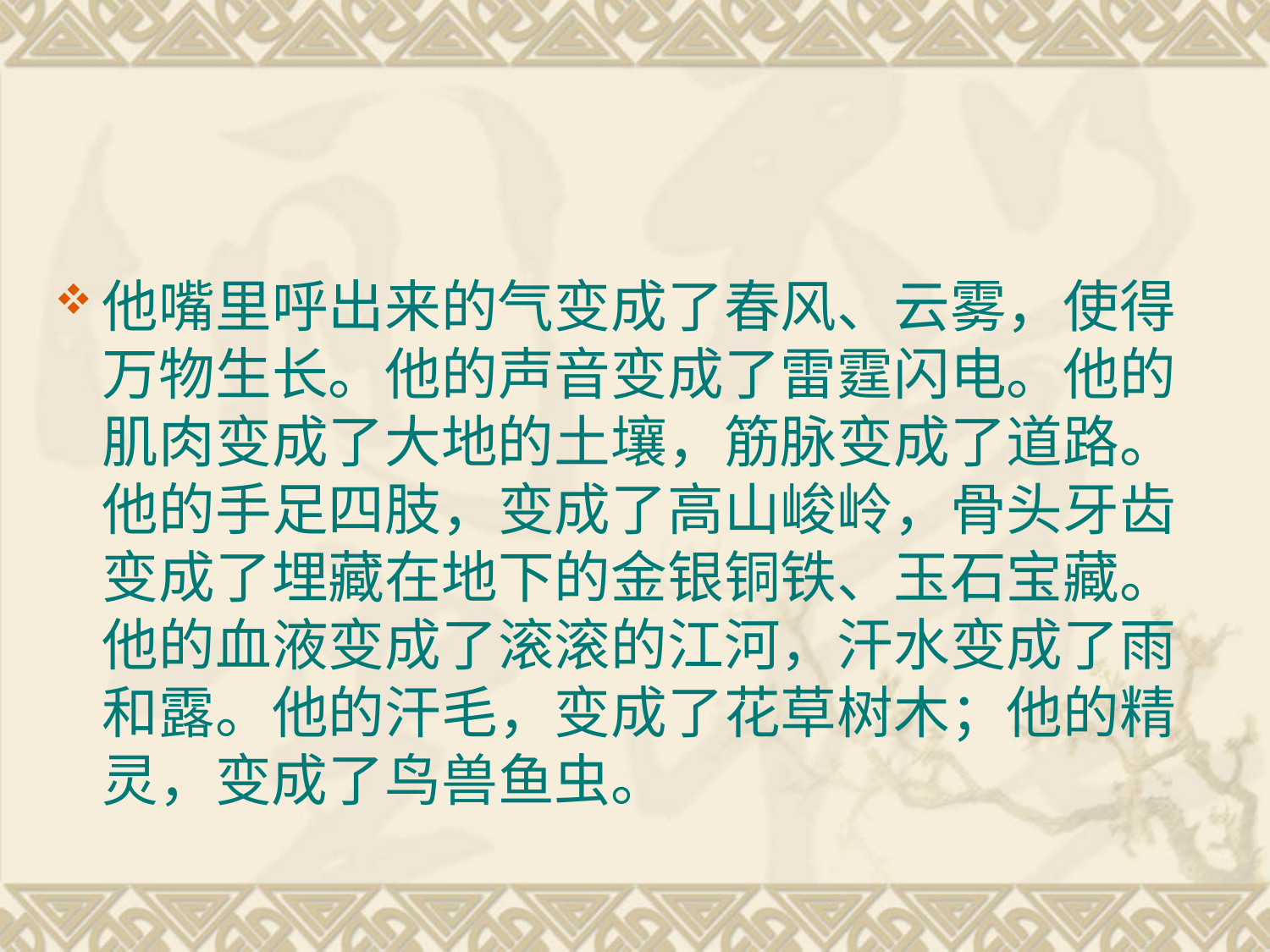

#
他嘴里呼出来的气变成了春风、云雾，使得万物生长。他的声音变成了雷霆闪电。他的肌肉变成了大地的土壤，筋脉变成了道路。他的手足四肢，变成了高山峻岭，骨头牙齿变成了埋藏在地下的金银铜铁、玉石宝藏。他的血液变成了滚滚的江河，汗水变成了雨和露。他的汗毛，变成了花草树木；他的精灵，变成了鸟兽鱼虫。